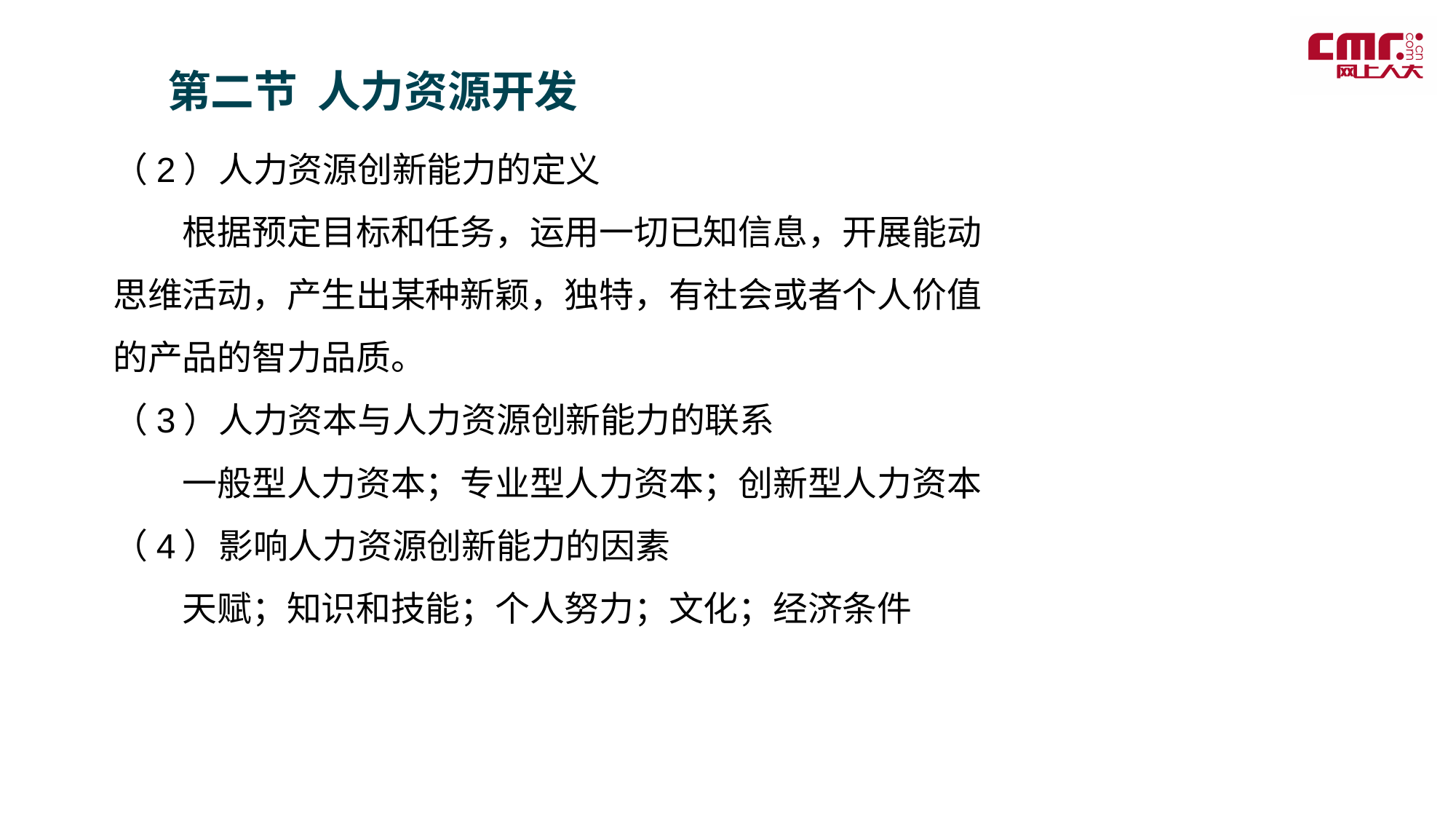

第二节  人力资源开发
（2）人力资源创新能力的定义
　　根据预定目标和任务，运用一切已知信息，开展能动思维活动，产生出某种新颖，独特，有社会或者个人价值的产品的智力品质。
（3）人力资本与人力资源创新能力的联系
　　一般型人力资本；专业型人力资本；创新型人力资本
（4）影响人力资源创新能力的因素
　　天赋；知识和技能；个人努力；文化；经济条件